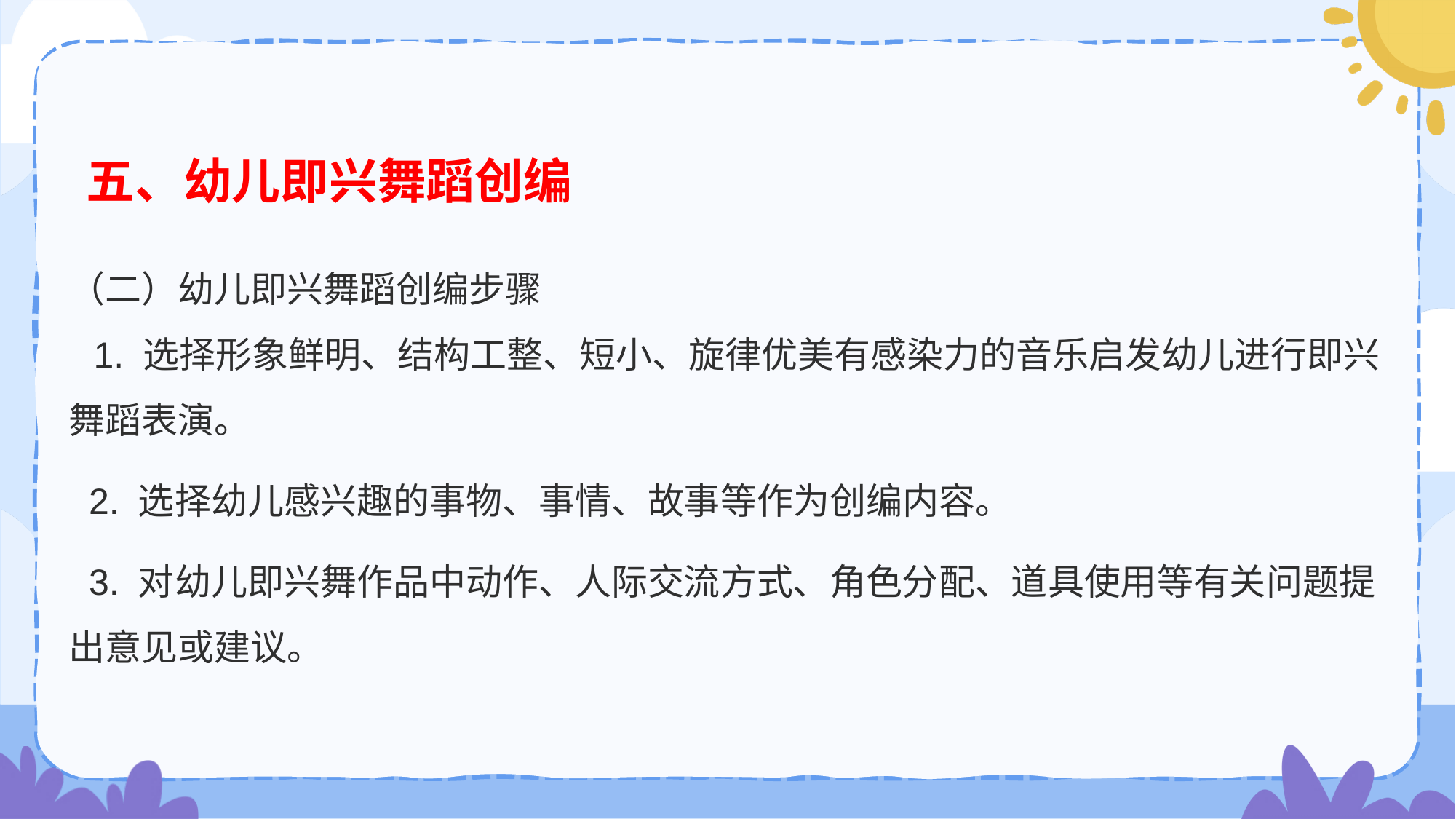

五、幼儿即兴舞蹈创编
（二）幼儿即兴舞蹈创编步骤
  1. 选择形象鲜明、结构工整、短小、旋律优美有感染力的音乐启发幼儿进行即兴舞蹈表演。
  2. 选择幼儿感兴趣的事物、事情、故事等作为创编内容。
  3. 对幼儿即兴舞作品中动作、人际交流方式、角色分配、道具使用等有关问题提出意见或建议。